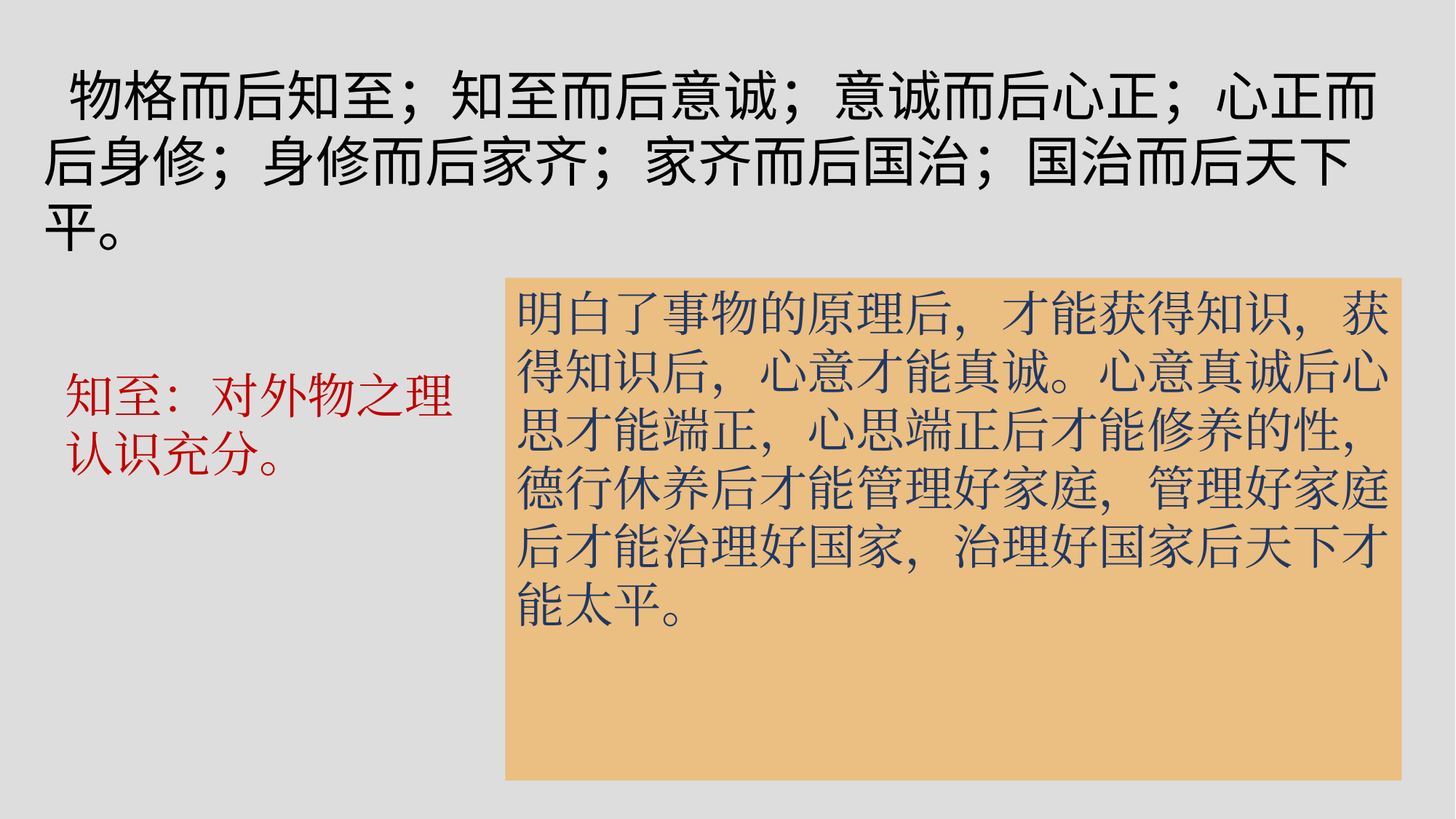

物格而后知至；知至而后意诚；意诚而后心正；心正而后身修；身修而后家齐；家齐而后国治；国治而后天下平。
明白了事物的原理后，才能获得知识，获得知识后，心意才能真诚。心意真诚后心思才能端正，心思端正后才能修养的性，德行休养后才能管理好家庭，管理好家庭后才能治理好国家，治理好国家后天下才能太平。
知至：对外物之理认识充分。